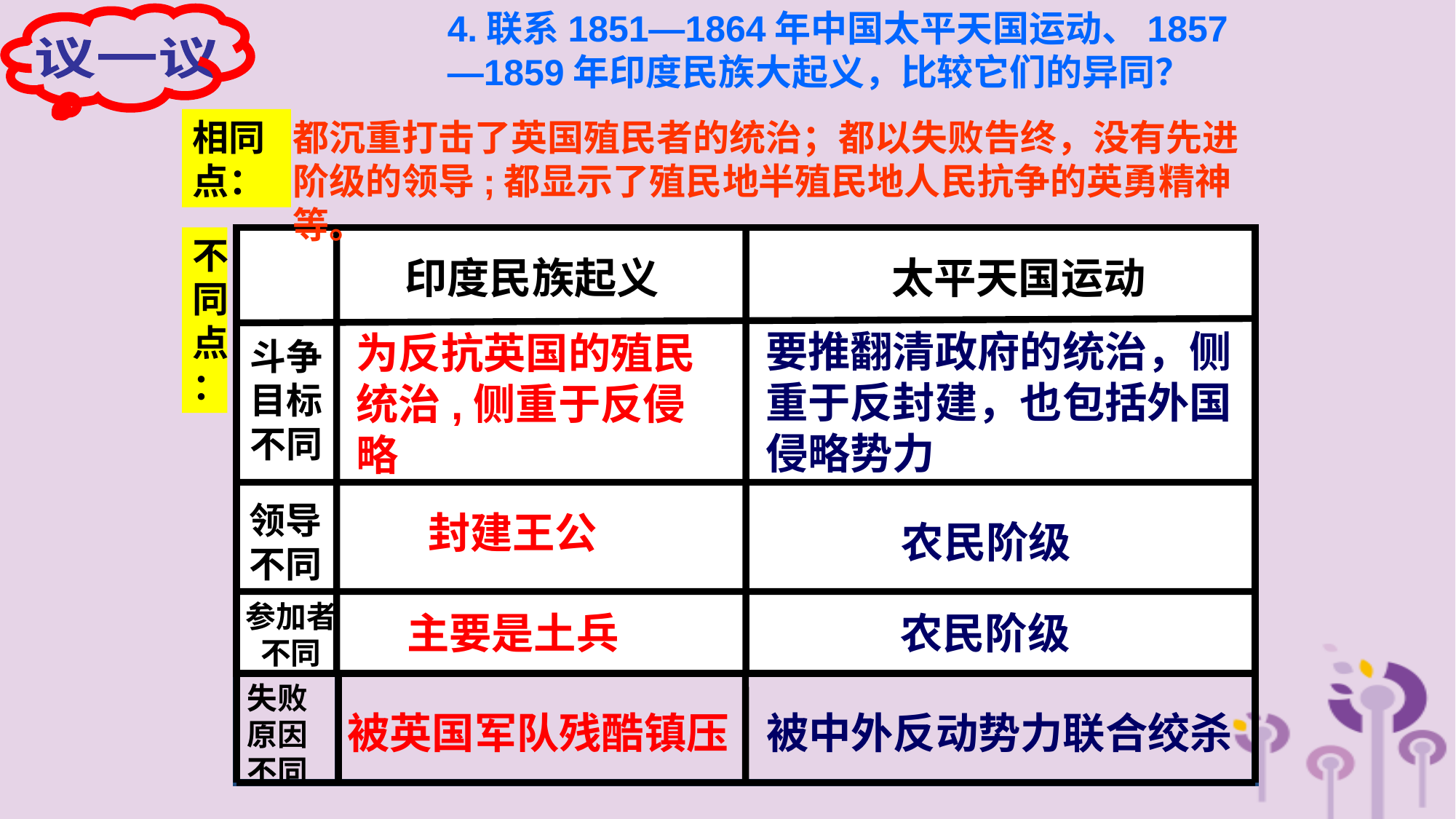

4.联系1851—1864年中国太平天国运动、1857—1859年印度民族大起义，比较它们的异同？

议一议
相同点：
都沉重打击了英国殖民者的统治；都以失败告终，没有先进阶级的领导;都显示了殖民地半殖民地人民抗争的英勇精神等。
不同点：

印度民族起义
太平天国运动

要推翻清政府的统治，侧重于反封建，也包括外国侵略势力
斗争目标不同
为反抗英国的殖民统治,侧重于反侵略

领导不同
封建王公
农民阶级

参加者不同
主要是土兵
农民阶级
失败原因不同

被英国军队残酷镇压
被中外反动势力联合绞杀